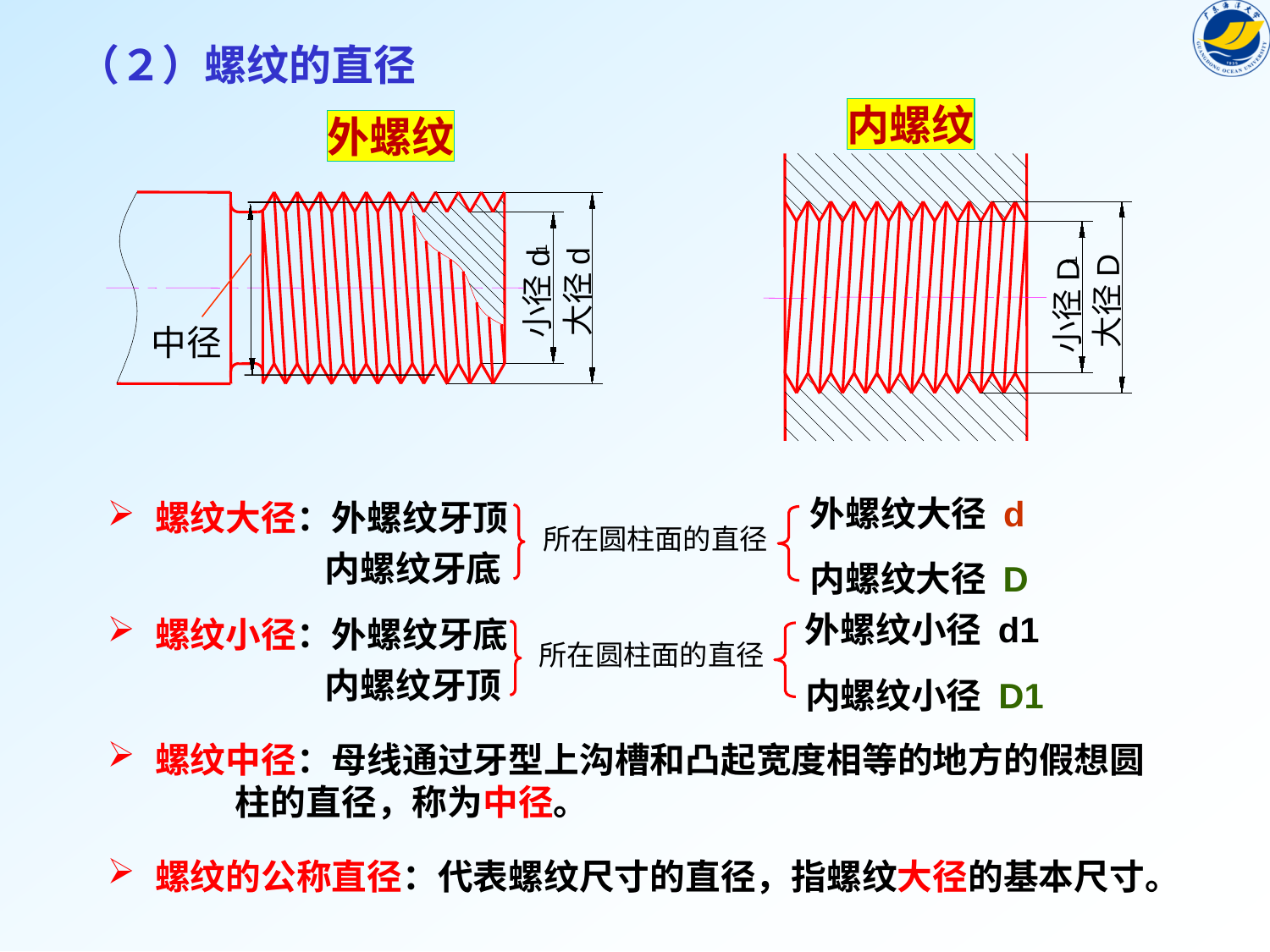

（２）螺纹的直径
内螺纹
外螺纹

大径d

大径D

中径

小径d

1

1
小径D

螺纹大径：外螺纹牙顶
                          内螺纹牙底
外螺纹大径 d

所在圆柱面的直径
内螺纹大径 D
螺纹小径：外螺纹牙底
                          内螺纹牙顶
外螺纹小径 d1

所在圆柱面的直径
内螺纹小径 D1
螺纹中径：母线通过牙型上沟槽和凸起宽度相等的地方的假想圆             柱的直径，称为中径。

螺纹的公称直径：代表螺纹尺寸的直径，指螺纹大径的基本尺寸。